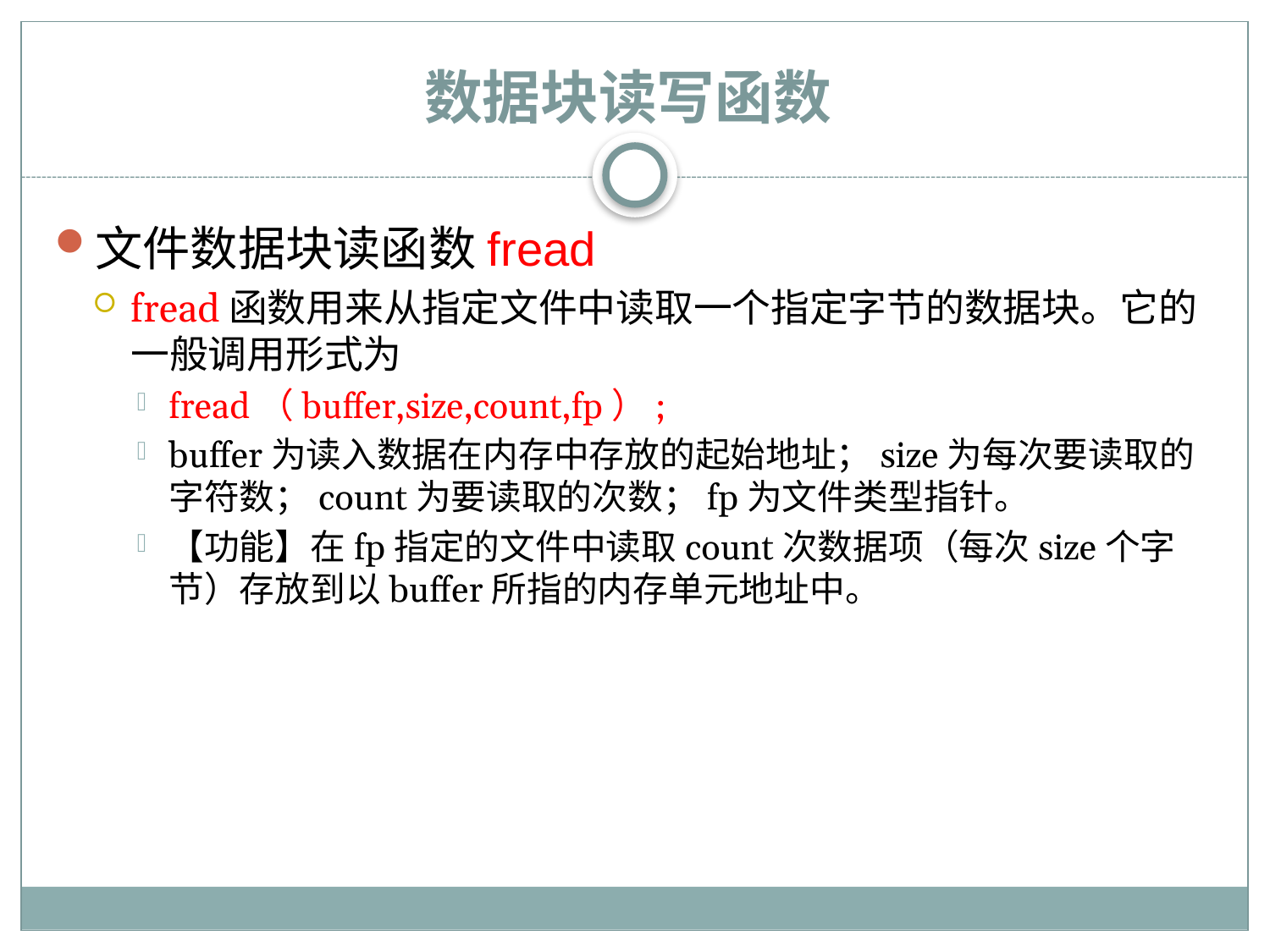

# 数据块读写函数
文件数据块读函数fread
fread函数用来从指定文件中读取一个指定字节的数据块。它的一般调用形式为
fread（buffer,size,count,fp）;
buffer为读入数据在内存中存放的起始地址；size为每次要读取的字符数；count为要读取的次数；fp为文件类型指针。
【功能】在fp指定的文件中读取count次数据项（每次size个字节）存放到以buffer所指的内存单元地址中。